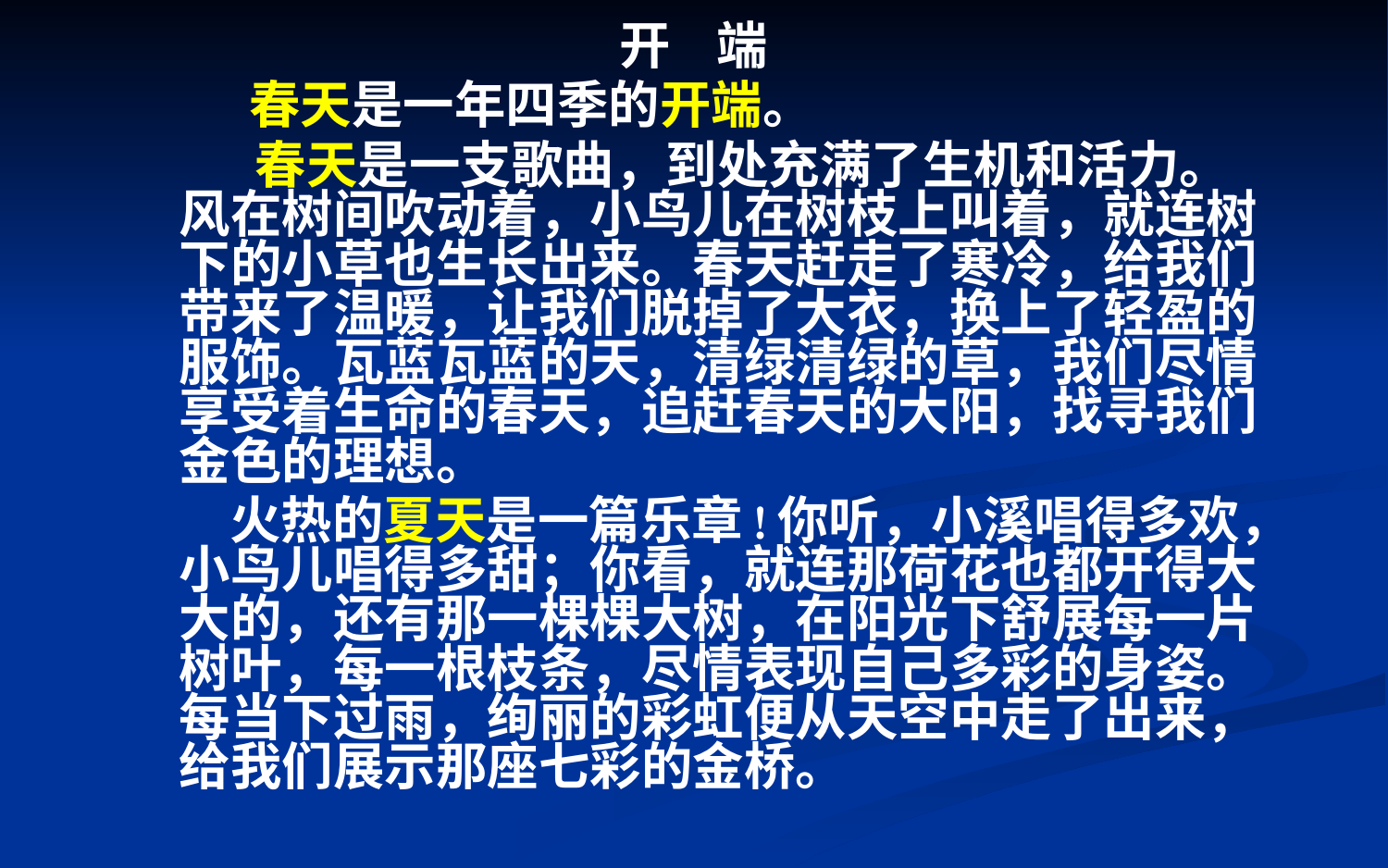

开    端
                    春天是一年四季的开端。
          春天是一支歌曲，到处充满了生机和活力。风在树间吹动着，小鸟儿在树枝上叫着，就连树下的小草也生长出来。春天赶走了寒冷，给我们带来了温暖，让我们脱掉了大衣，换上了轻盈的服饰。瓦蓝瓦蓝的天，清绿清绿的草，我们尽情享受着生命的春天，追赶春天的大阳，找寻我们金色的理想。
         火热的夏天是一篇乐章!你听，小溪唱得多欢，小鸟儿唱得多甜；你看，就连那荷花也都开得大大的，还有那一棵棵大树，在阳光下舒展每一片树叶，每一根枝条，尽情表现自己多彩的身姿。每当下过雨，绚丽的彩虹便从天空中走了出来，给我们展示那座七彩的金桥。